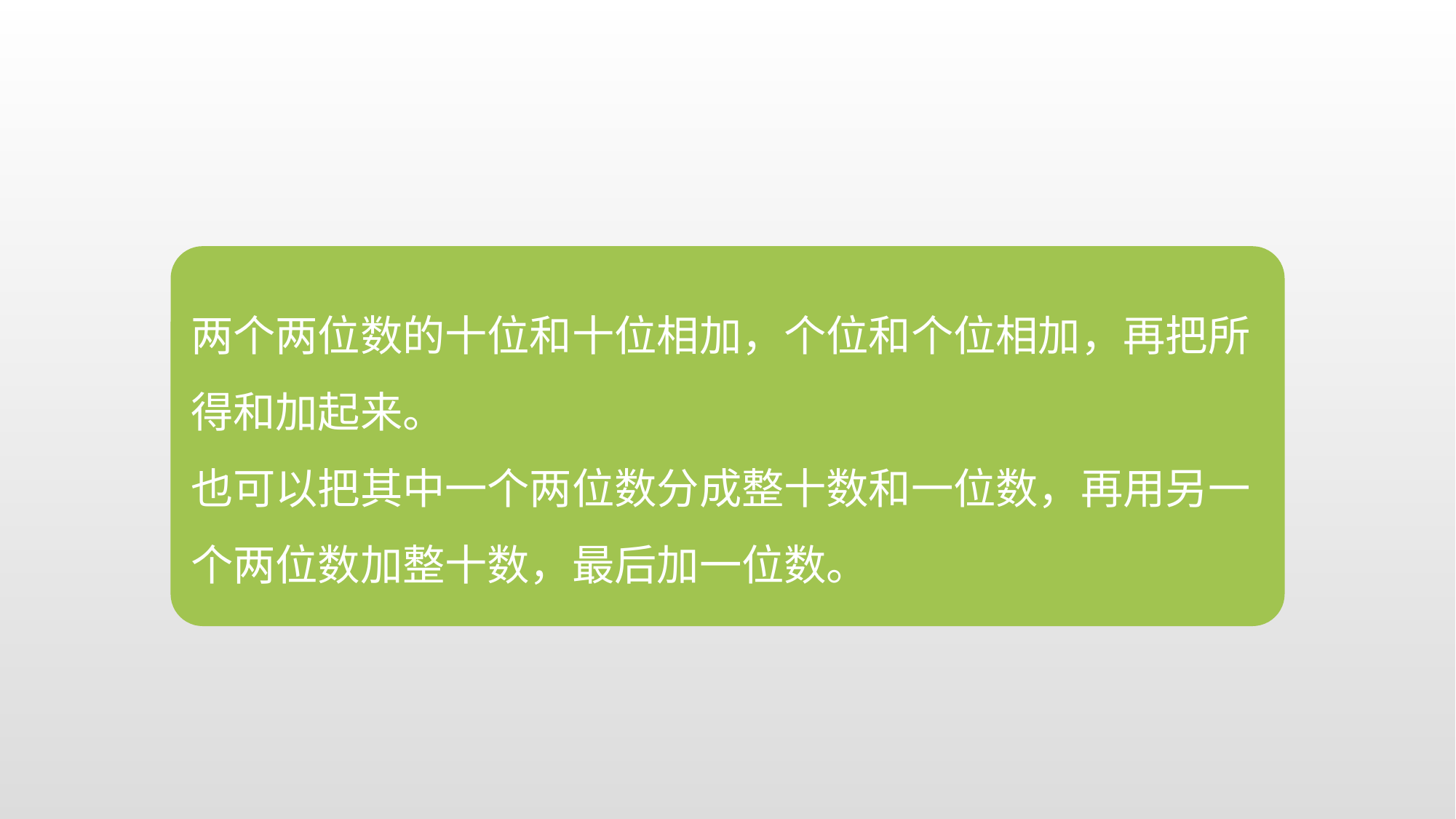

两个两位数的十位和十位相加，个位和个位相加，再把所得和加起来。
也可以把其中一个两位数分成整十数和一位数，再用另一个两位数加整十数，最后加一位数。